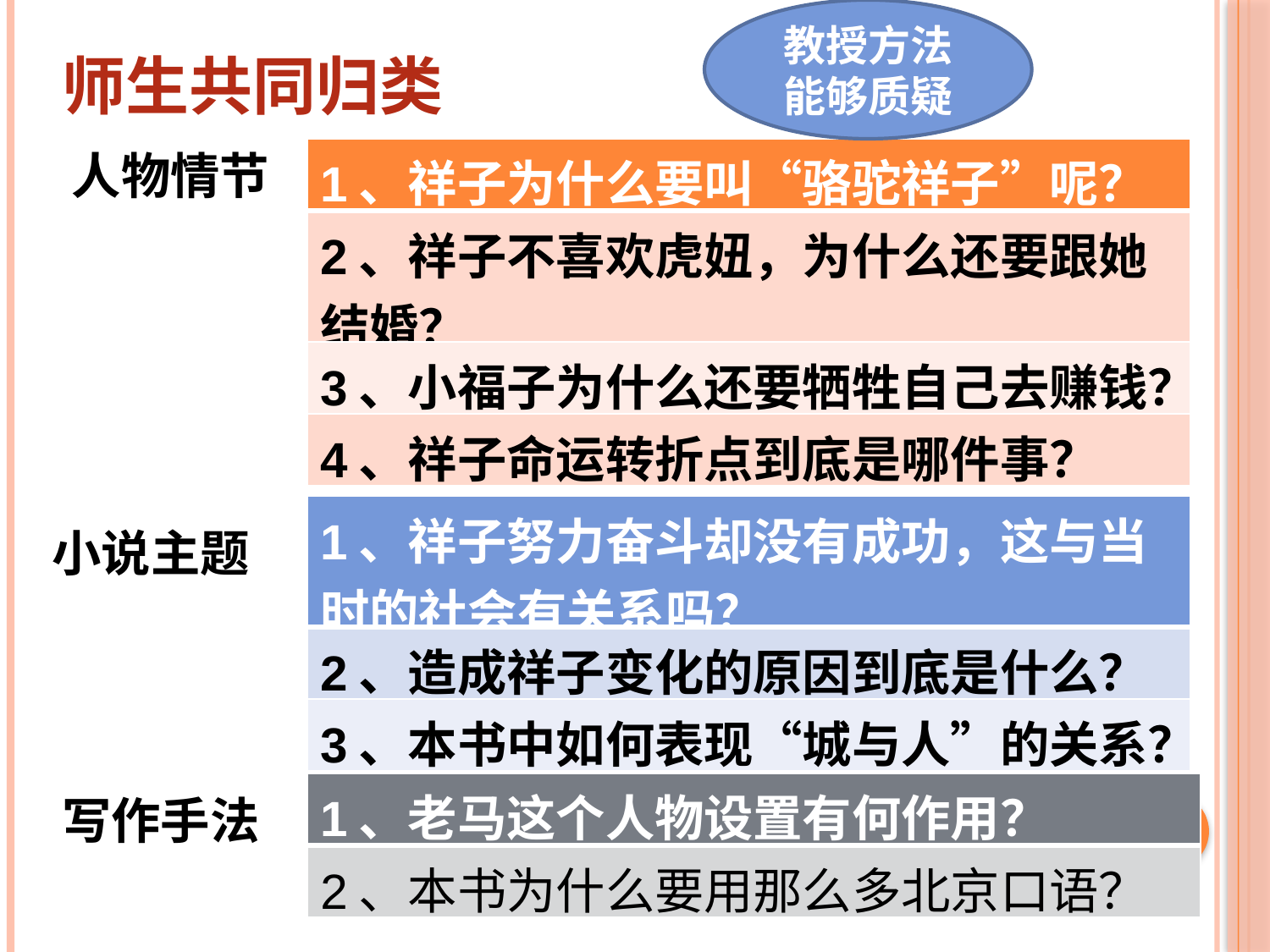

教授方法能够质疑
# 师生共同归类
人物情节
| 1、祥子为什么要叫“骆驼祥子”呢？ |
| --- |
| 2、祥子不喜欢虎妞，为什么还要跟她结婚？ |
| 3、小福子为什么还要牺牲自己去赚钱？ |
| 4、祥子命运转折点到底是哪件事？ |
| 1、祥子努力奋斗却没有成功，这与当时的社会有关系吗？ |
| --- |
| 2、造成祥子变化的原因到底是什么？ |
| 3、本书中如何表现“城与人”的关系？ |
小说主题
| 1、老马这个人物设置有何作用？ |
| --- |
| 2、本书为什么要用那么多北京口语？ |
写作手法